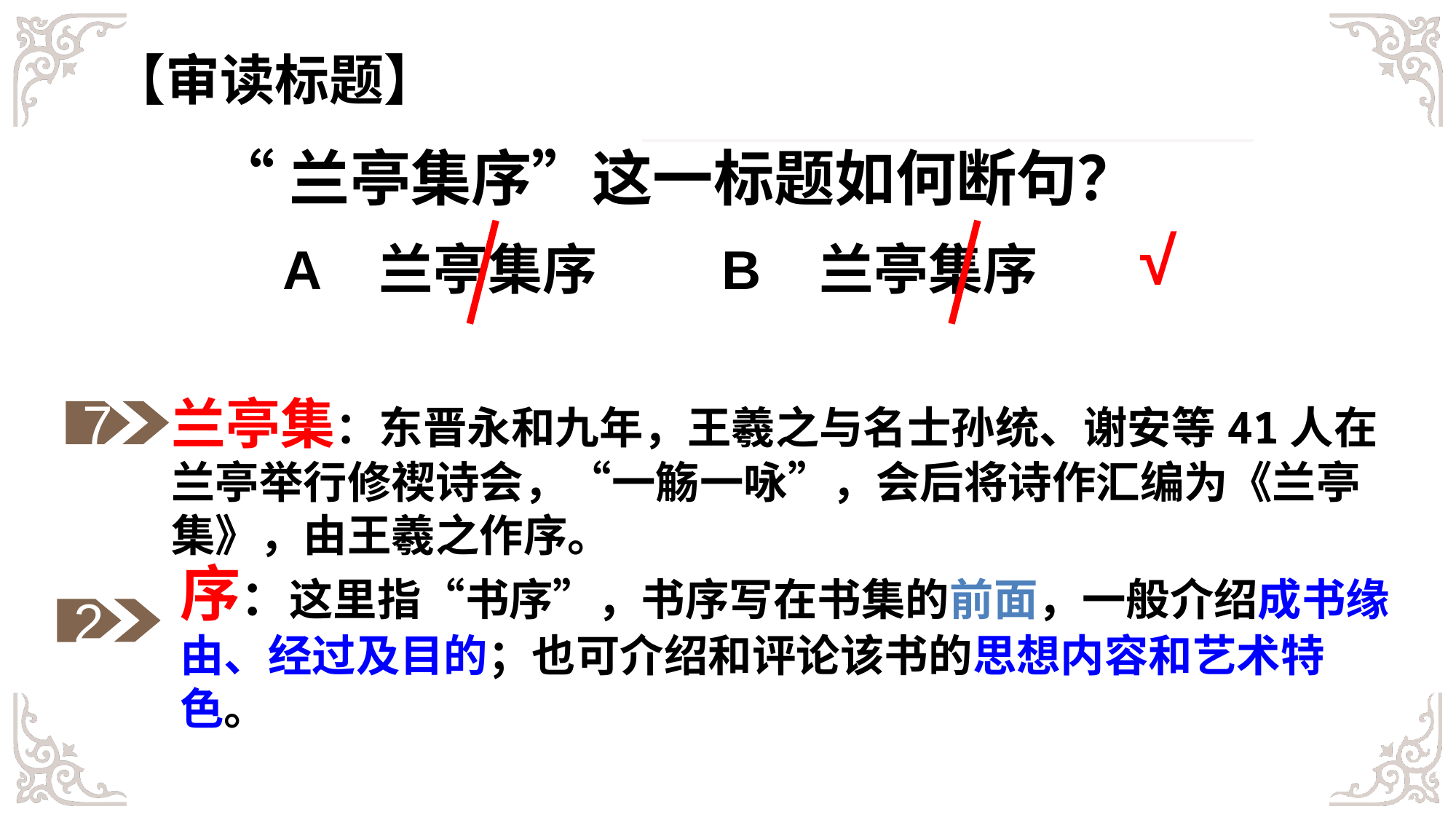

【审读标题】
“兰亭集序”这一标题如何断句？
   √

A   兰亭集序         B   兰亭集序

兰亭集：东晋永和九年，王羲之与名士孙统、谢安等41人在兰亭举行修禊诗会，“一觞一咏”，会后将诗作汇编为《兰亭集》，由王羲之作序。
7

序：这里指“书序”，书序写在书集的前面，一般介绍成书缘由、经过及目的；也可介绍和评论该书的思想内容和艺术特色。
2